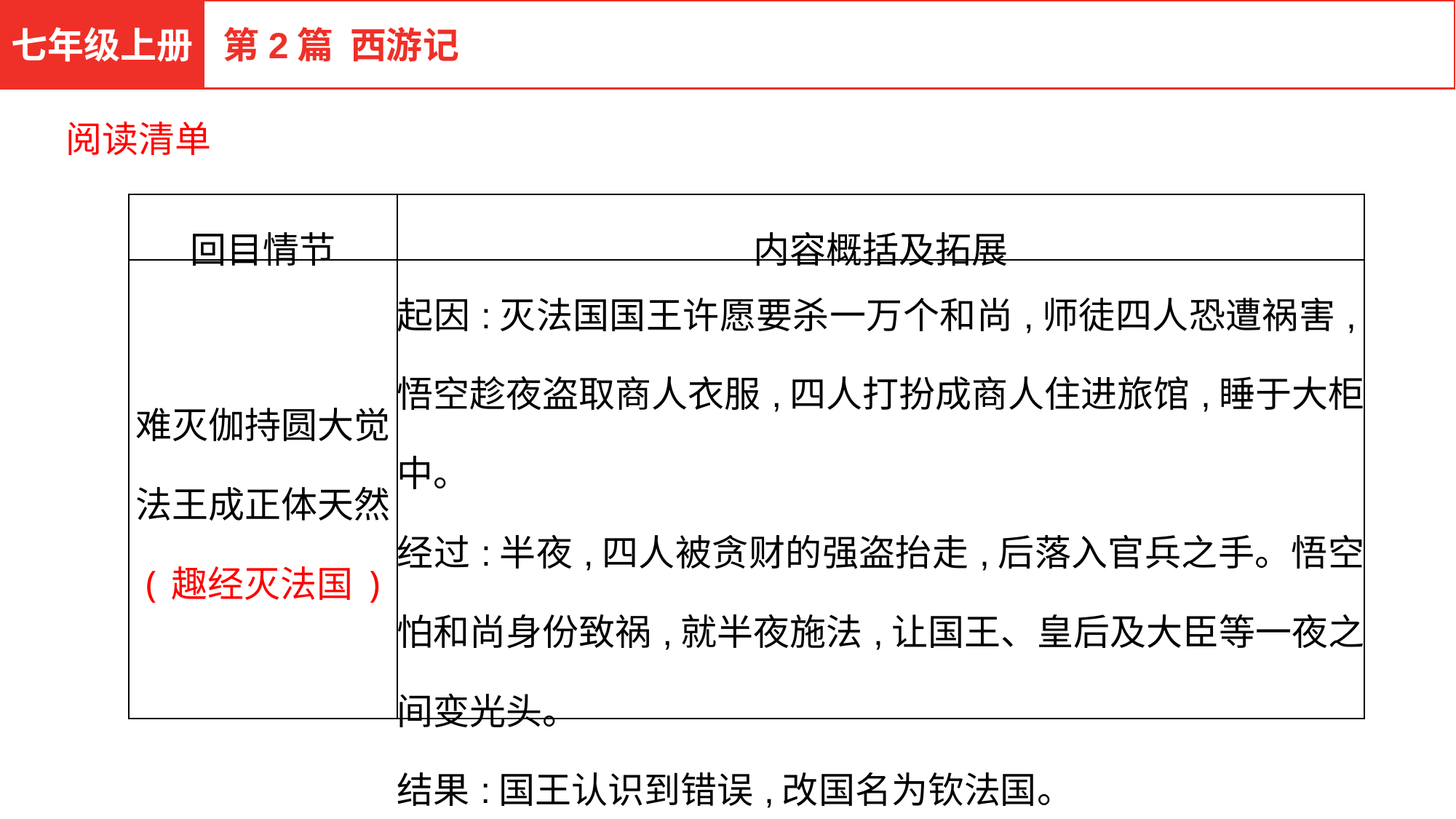

七年级上册
第2篇  西游记
阅读清单
| 回目情节 | 内容概括及拓展 |
| --- | --- |
| 难灭伽持圆大觉 法王成正体天然 (趣经灭法国) | 起因:灭法国国王许愿要杀一万个和尚,师徒四人恐遭祸害,悟空趁夜盗取商人衣服,四人打扮成商人住进旅馆,睡于大柜中。 经过:半夜,四人被贪财的强盗抬走,后落入官兵之手。悟空怕和尚身份致祸,就半夜施法,让国王、皇后及大臣等一夜之间变光头。 结果:国王认识到错误,改国名为钦法国。 |